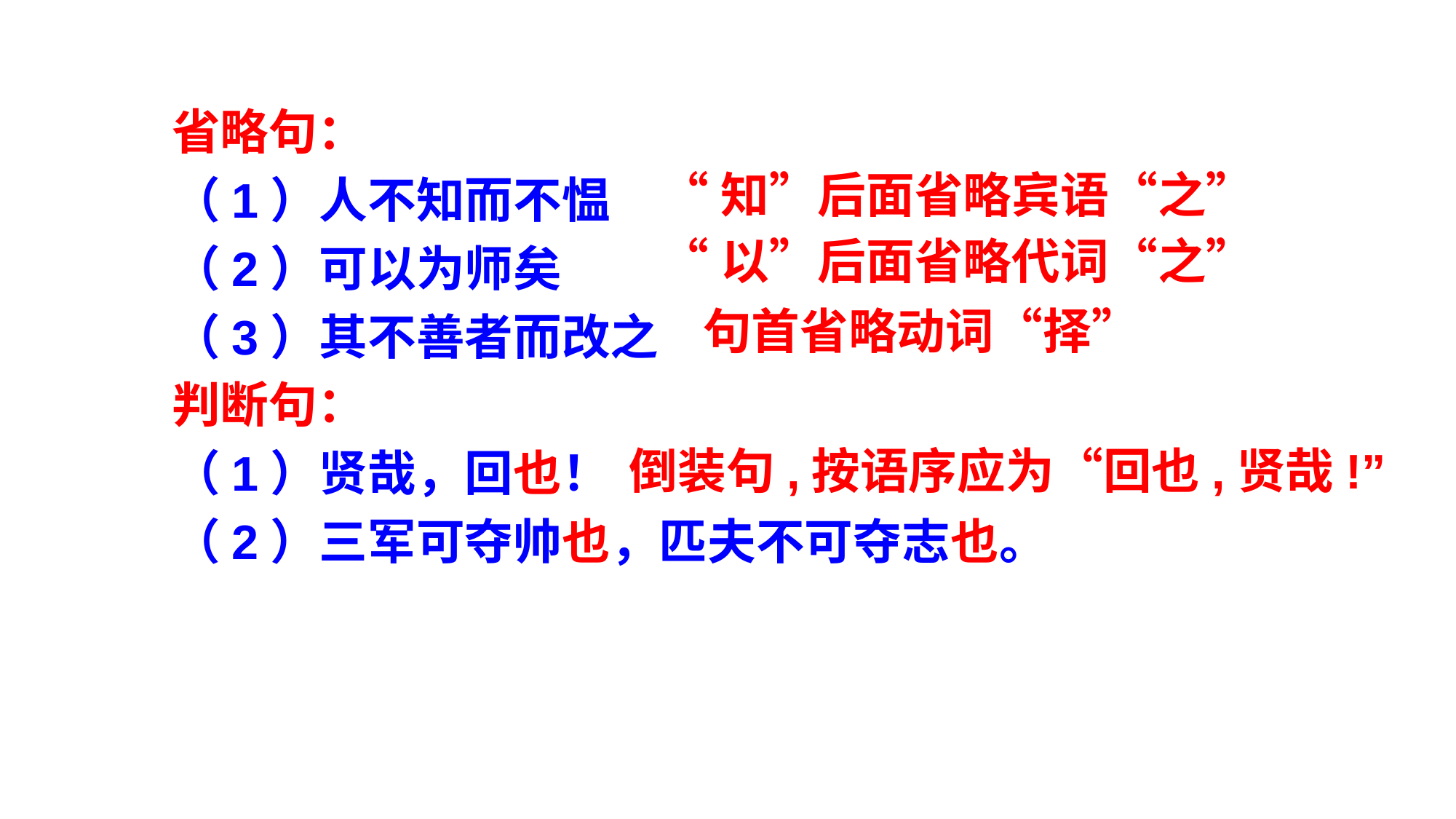

省略句：
（1）人不知而不愠
（2）可以为师矣
（3）其不善者而改之
判断句：
（1）贤哉，回也！
（2）三军可夺帅也，匹夫不可夺志也。
“知”后面省略宾语“之”
“以”后面省略代词“之”

句首省略动词“择”

倒装句,按语序应为“回也,贤哉!”